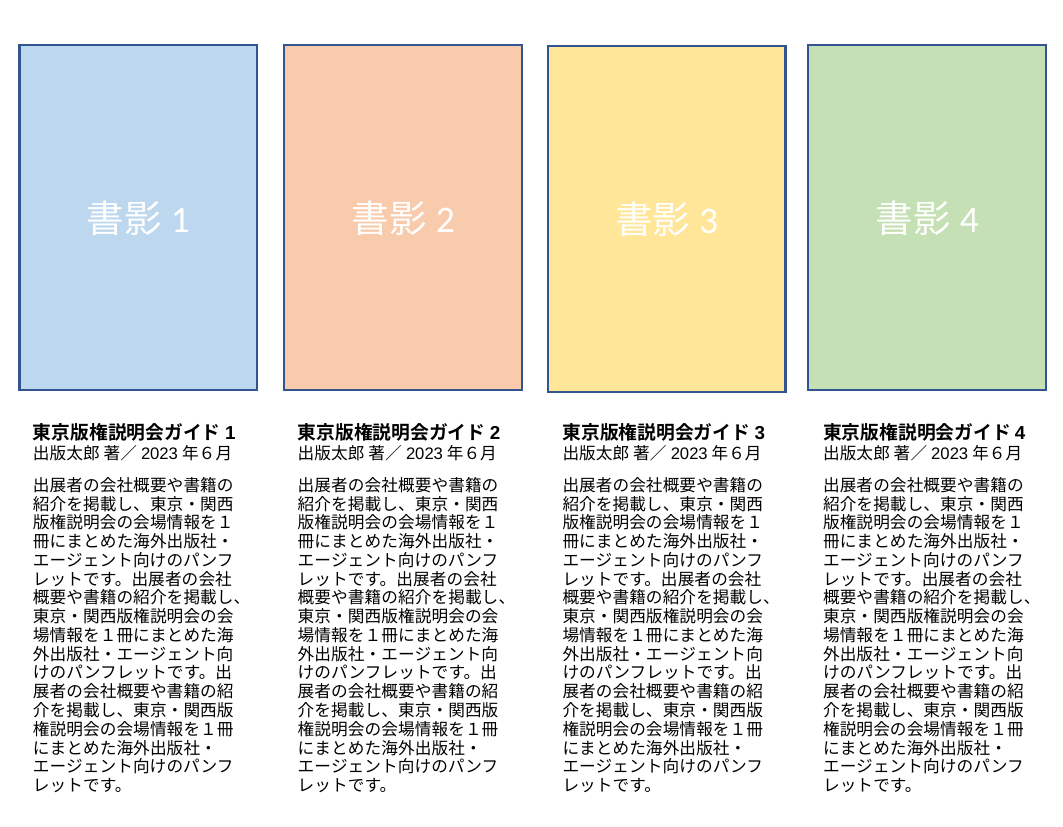

書影1
書影2
書影4
書影3
東京版権説明会ガイド3
出版太郎 著／2023年６月

出展者の会社概要や書籍の紹介を掲載し、東京・関西版権説明会の会場情報を１冊にまとめた海外出版社・エージェント向けのパンフレットです。出展者の会社概要や書籍の紹介を掲載し、東京・関西版権説明会の会場情報を１冊にまとめた海外出版社・エージェント向けのパンフレットです。出展者の会社概要や書籍の紹介を掲載し、東京・関西版権説明会の会場情報を１冊にまとめた海外出版社・エージェント向けのパンフレットです。

東京版権説明会ガイド4
出版太郎 著／2023年６月

出展者の会社概要や書籍の紹介を掲載し、東京・関西版権説明会の会場情報を１冊にまとめた海外出版社・エージェント向けのパンフレットです。出展者の会社概要や書籍の紹介を掲載し、東京・関西版権説明会の会場情報を１冊にまとめた海外出版社・エージェント向けのパンフレットです。出展者の会社概要や書籍の紹介を掲載し、東京・関西版権説明会の会場情報を１冊にまとめた海外出版社・エージェント向けのパンフレットです。

東京版権説明会ガイド2
出版太郎 著／2023年６月

出展者の会社概要や書籍の紹介を掲載し、東京・関西版権説明会の会場情報を１冊にまとめた海外出版社・エージェント向けのパンフレットです。出展者の会社概要や書籍の紹介を掲載し、東京・関西版権説明会の会場情報を１冊にまとめた海外出版社・エージェント向けのパンフレットです。出展者の会社概要や書籍の紹介を掲載し、東京・関西版権説明会の会場情報を１冊にまとめた海外出版社・エージェント向けのパンフレットです。

東京版権説明会ガイド1
出版太郎 著／2023年６月

出展者の会社概要や書籍の紹介を掲載し、東京・関西版権説明会の会場情報を１冊にまとめた海外出版社・エージェント向けのパンフレットです。出展者の会社概要や書籍の紹介を掲載し、東京・関西版権説明会の会場情報を１冊にまとめた海外出版社・エージェント向けのパンフレットです。出展者の会社概要や書籍の紹介を掲載し、東京・関西版権説明会の会場情報を１冊にまとめた海外出版社・エージェント向けのパンフレットです。